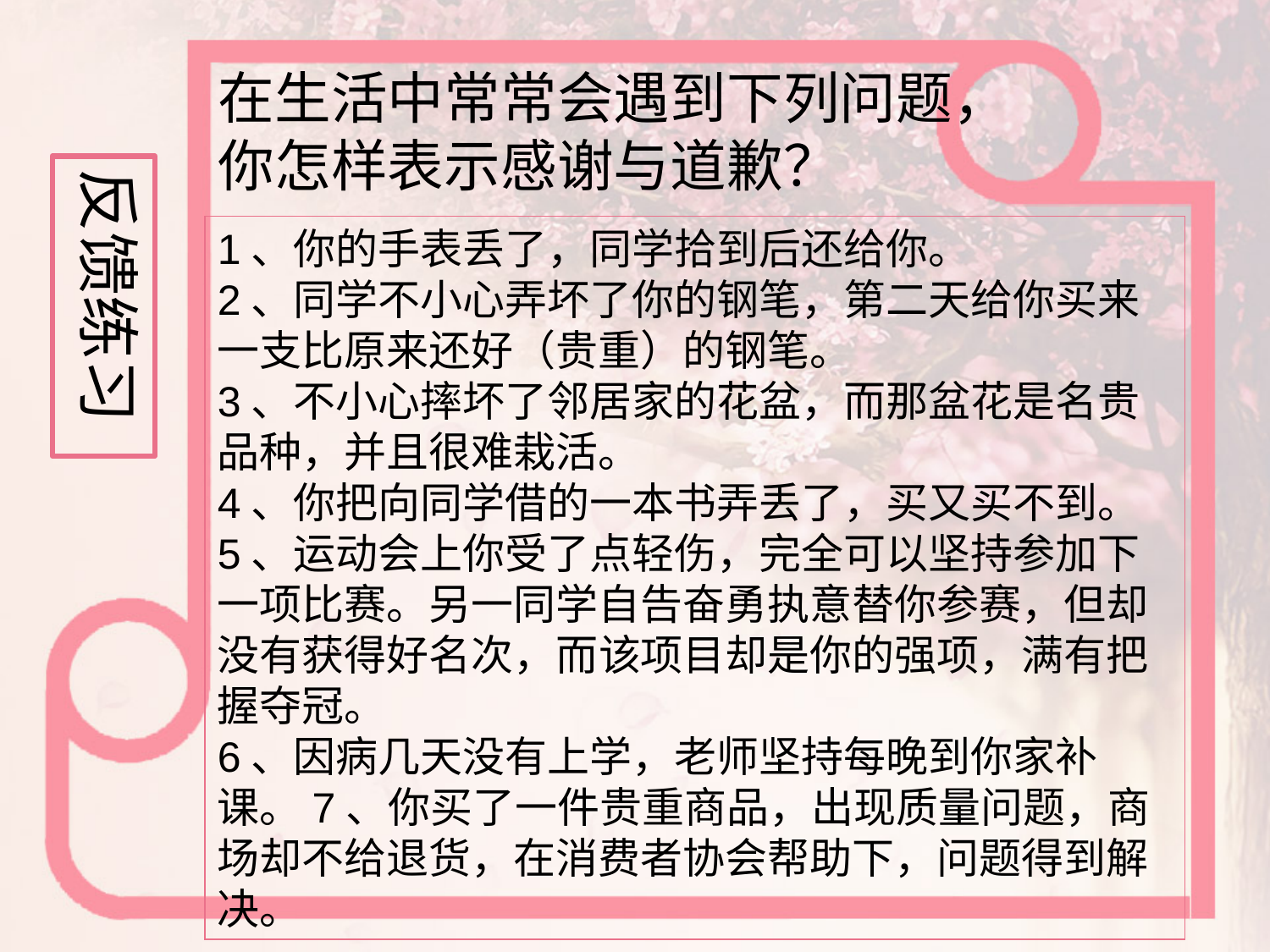

在生活中常常会遇到下列问题，你怎样表示感谢与道歉？
反馈练习
1、你的手表丢了，同学拾到后还给你。
2、同学不小心弄坏了你的钢笔，第二天给你买来一支比原来还好（贵重）的钢笔。
3、不小心摔坏了邻居家的花盆，而那盆花是名贵品种，并且很难栽活。
4、你把向同学借的一本书弄丢了，买又买不到。
5、运动会上你受了点轻伤，完全可以坚持参加下一项比赛。另一同学自告奋勇执意替你参赛，但却没有获得好名次，而该项目却是你的强项，满有把握夺冠。
6、因病几天没有上学，老师坚持每晚到你家补课。7、你买了一件贵重商品，出现质量问题，商场却不给退货，在消费者协会帮助下，问题得到解决。